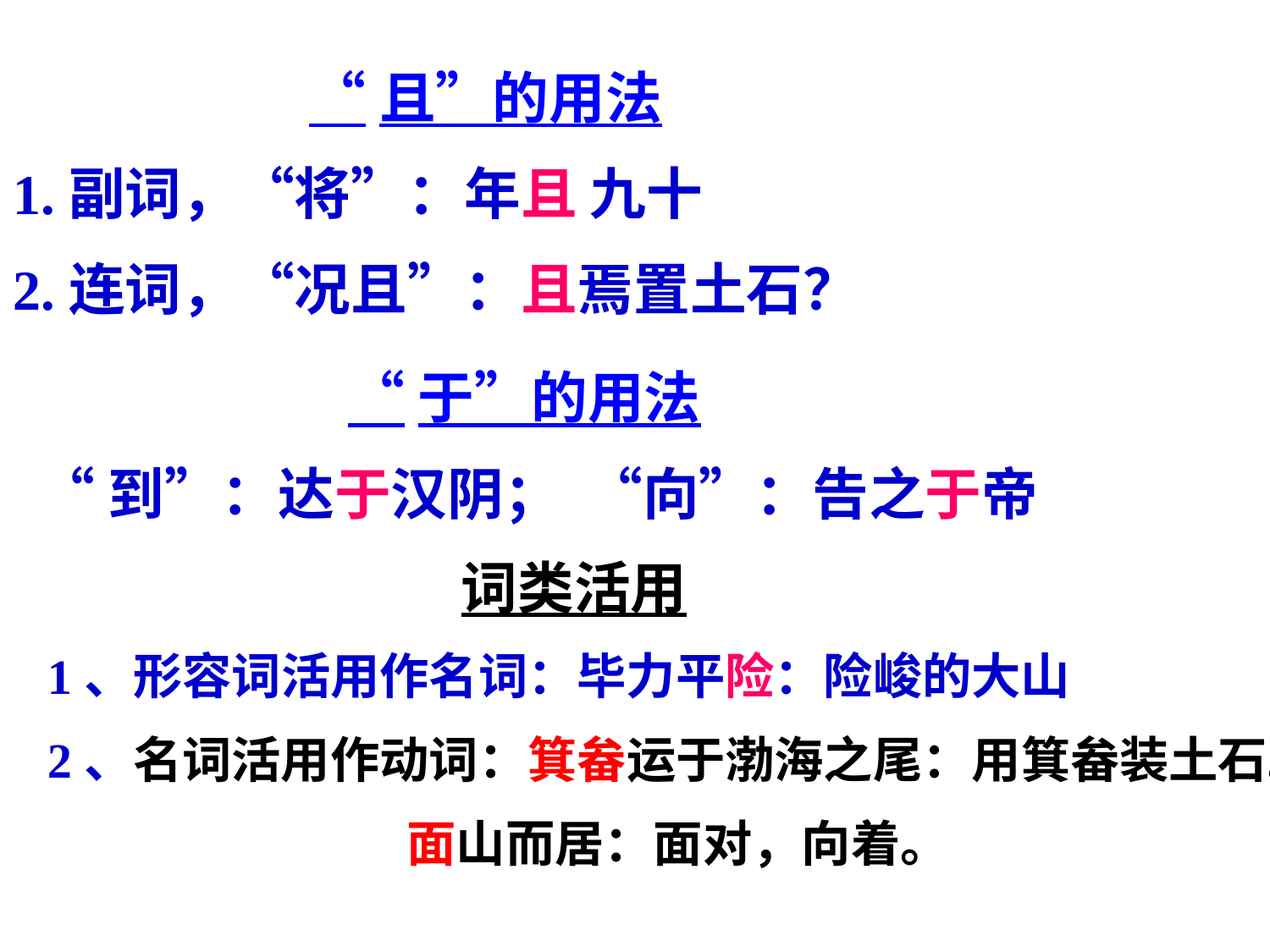

“且”的用法
1.副词，“将”：年且 九十
2.连词，“况且”：且焉置土石？
                          “于”的用法
  “到”：达于汉阴；  “向”：告之于帝
                               词类活用
1、形容词活用作名词：毕力平险：险峻的大山
2、名词活用作动词：箕畚运于渤海之尾：用箕畚装土石。
                               面山而居：面对，向着。